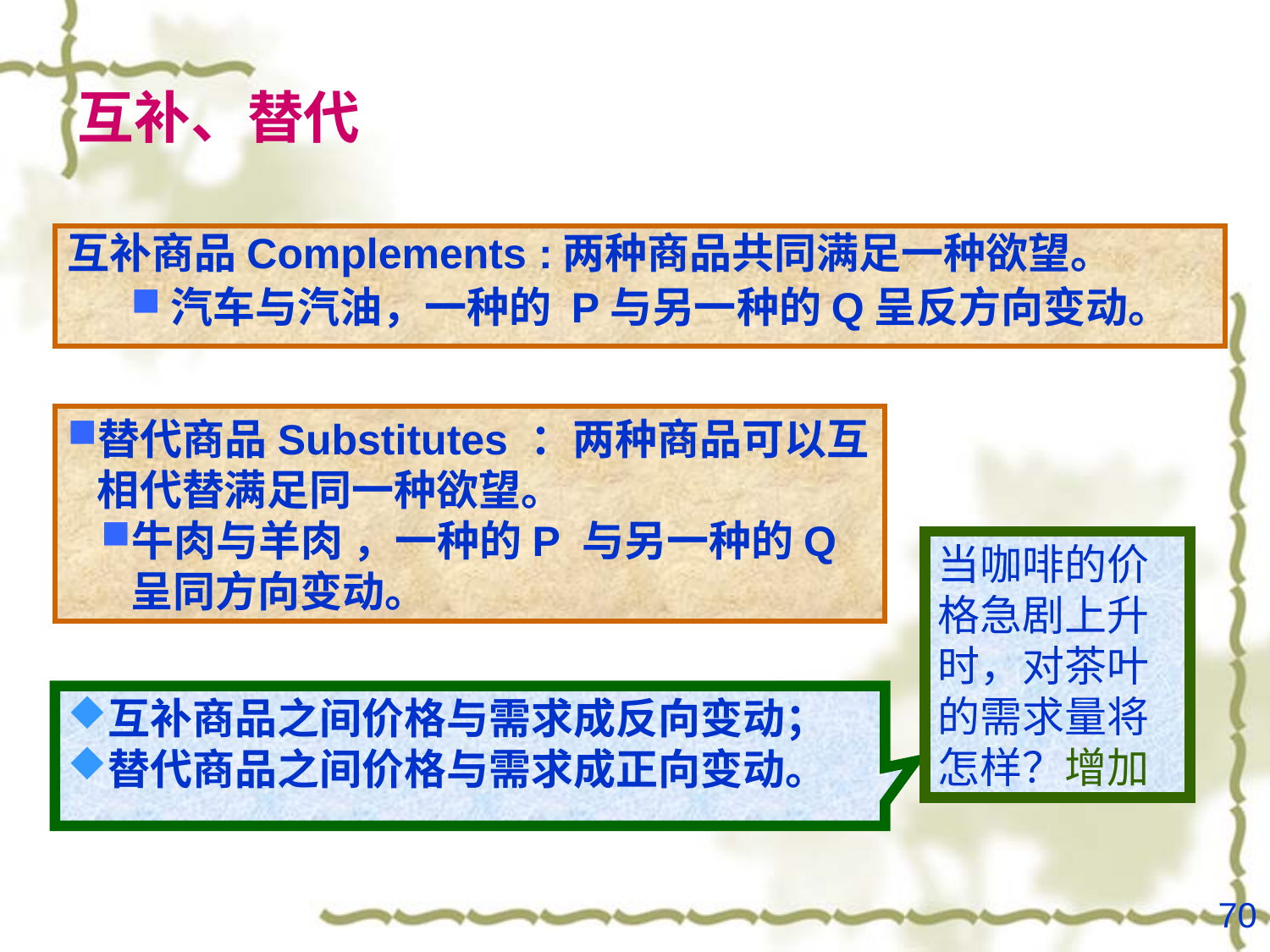

# 互补、替代
互补商品Complements :两种商品共同满足一种欲望。
汽车与汽油，一种的 P与另一种的Q呈反方向变动。
替代商品Substitutes ：两种商品可以互相代替满足同一种欲望。
牛肉与羊肉 ，一种的P 与另一种的Q 呈同方向变动。
当咖啡的价格急剧上升时，对茶叶的需求量将怎样？增加
互补商品之间价格与需求成反向变动；
替代商品之间价格与需求成正向变动。
70